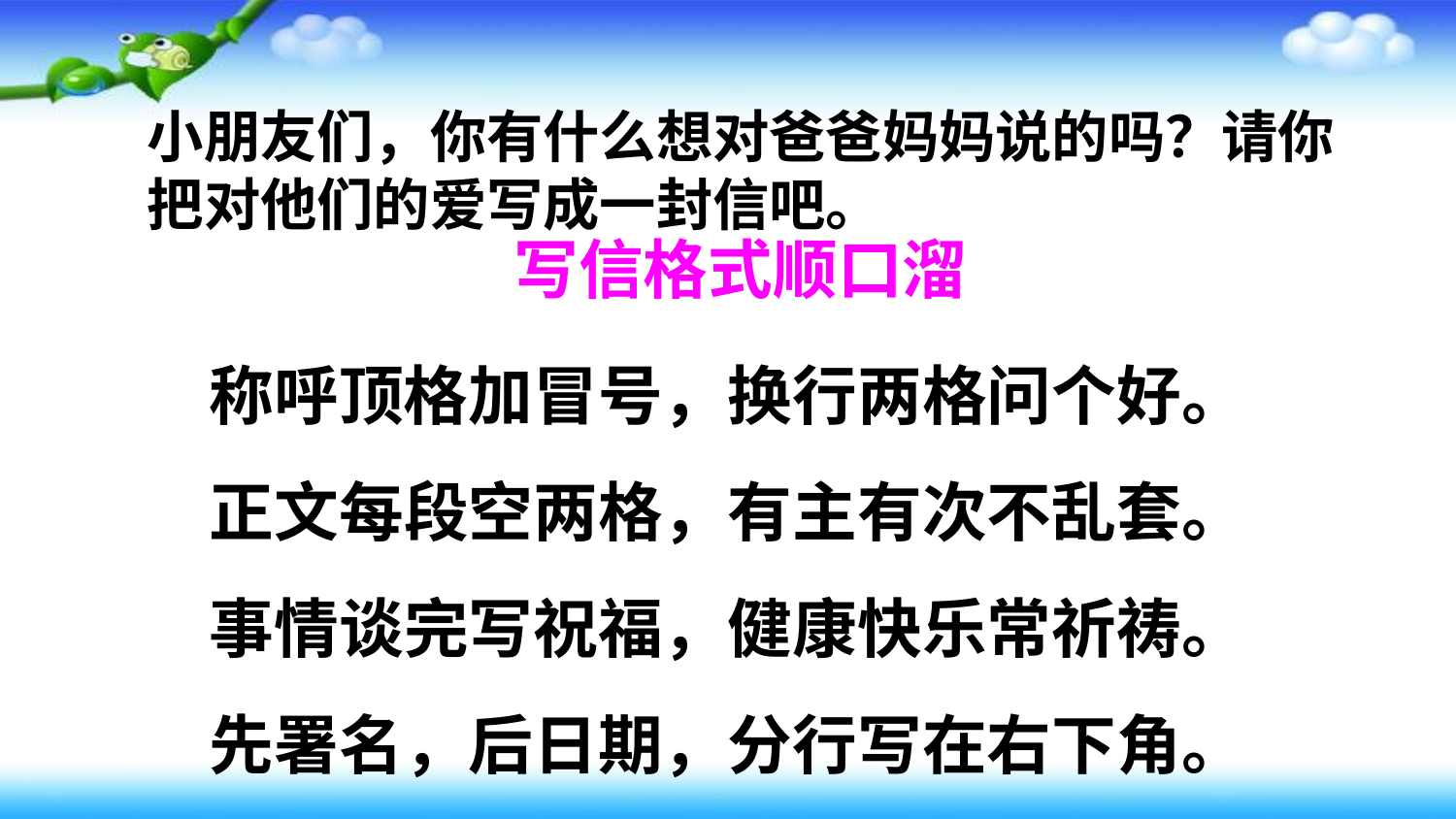

# 小朋友们，你有什么想对爸爸妈妈说的吗？请你把对他们的爱写成一封信吧。
写信格式顺口溜
称呼顶格加冒号，换行两格问个好。
正文每段空两格，有主有次不乱套。
事情谈完写祝福，健康快乐常祈祷。
先署名，后日期，分行写在右下角。